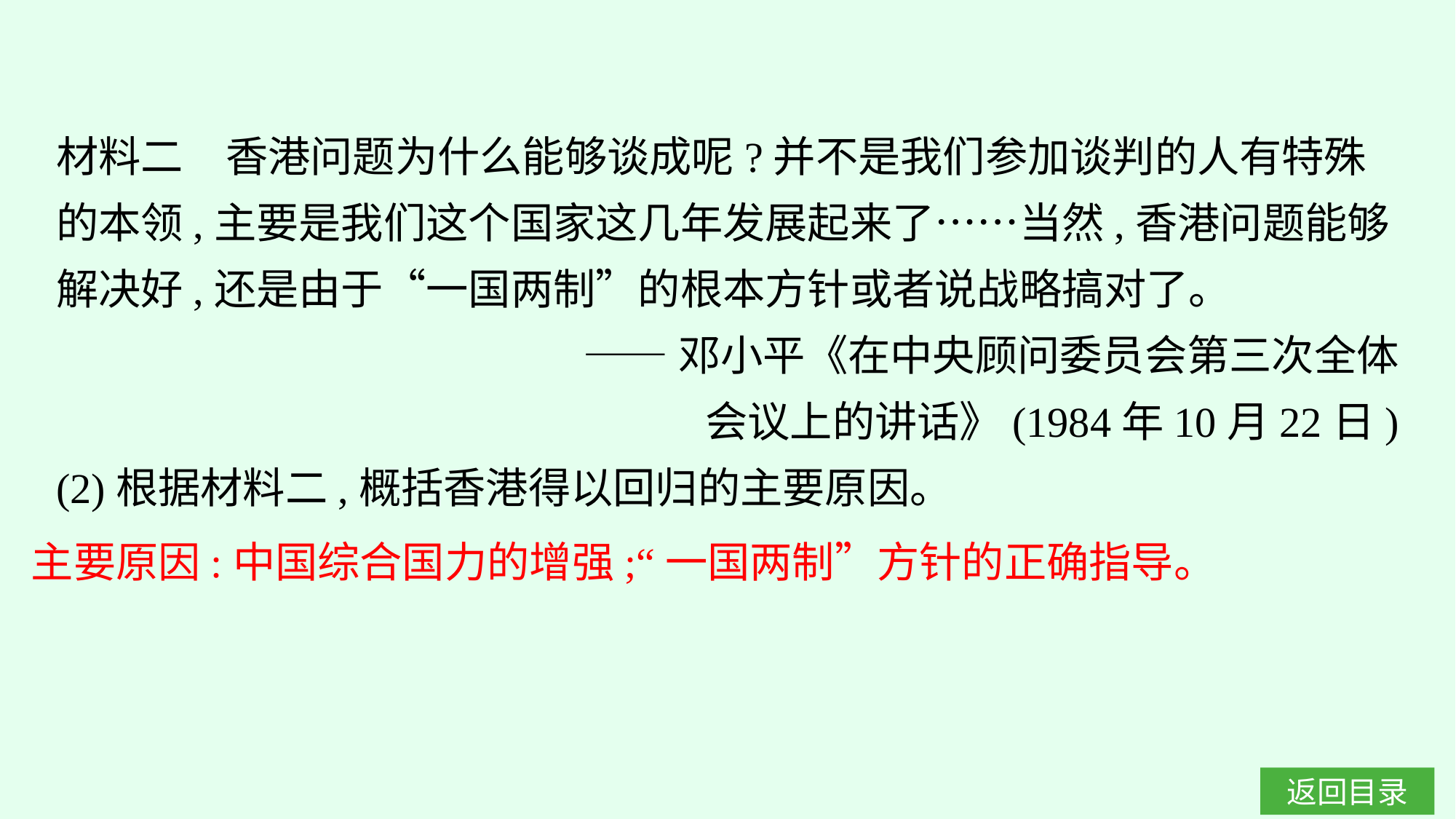

材料二　香港问题为什么能够谈成呢?并不是我们参加谈判的人有特殊的本领,主要是我们这个国家这几年发展起来了……当然,香港问题能够解决好,还是由于“一国两制”的根本方针或者说战略搞对了。
——邓小平《在中央顾问委员会第三次全体
会议上的讲话》(1984年10月22日)
(2)根据材料二,概括香港得以回归的主要原因。
主要原因:中国综合国力的增强;“一国两制”方针的正确指导。